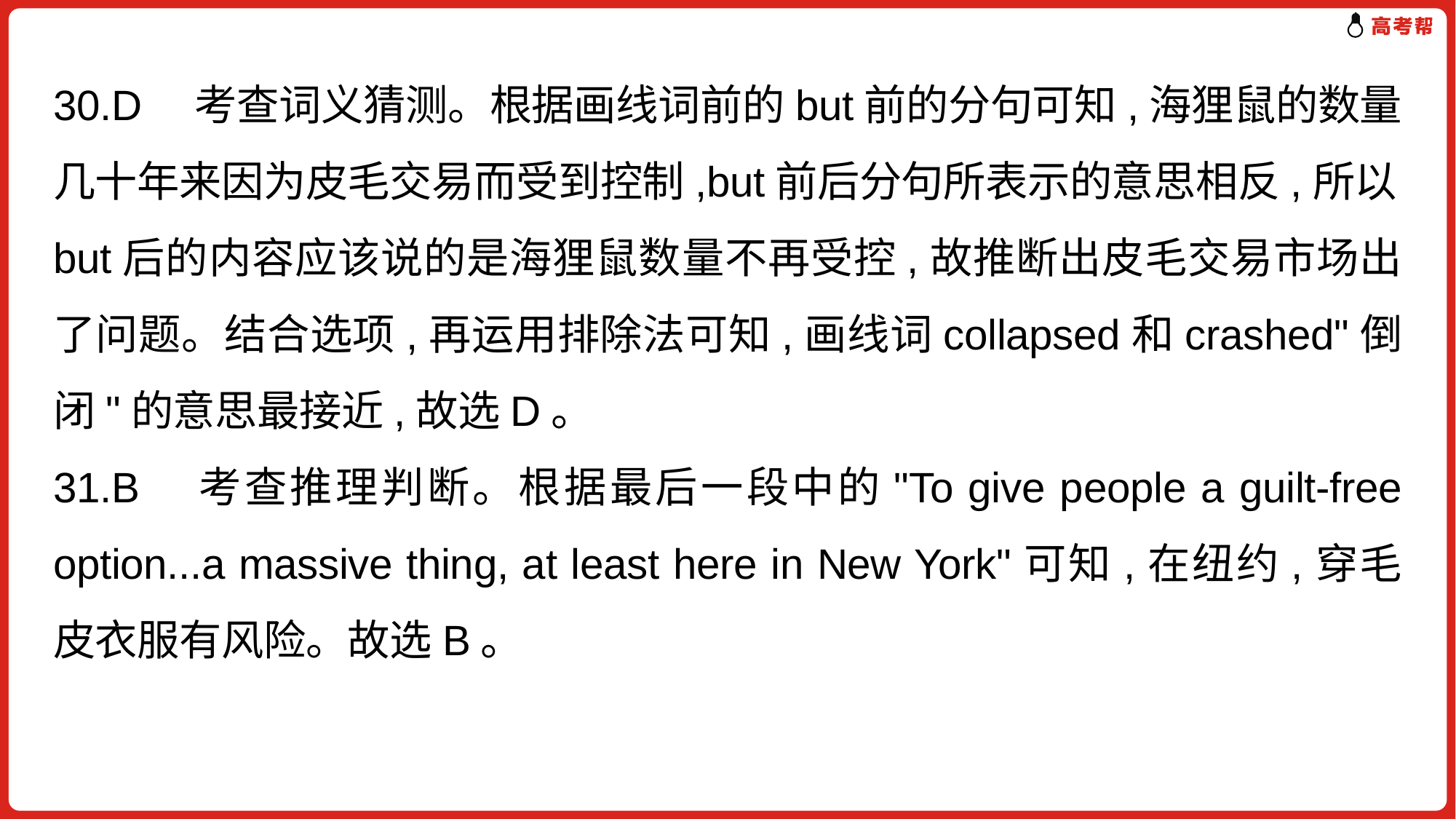

30.D　考查词义猜测。根据画线词前的but前的分句可知,海狸鼠的数量几十年来因为皮毛交易而受到控制,but前后分句所表示的意思相反,所以but后的内容应该说的是海狸鼠数量不再受控,故推断出皮毛交易市场出了问题。结合选项,再运用排除法可知,画线词collapsed和crashed"倒闭"的意思最接近,故选D。
31.B　考查推理判断。根据最后一段中的"To give people a guilt-free option...a massive thing, at least here in New York"可知,在纽约,穿毛皮衣服有风险。故选B。